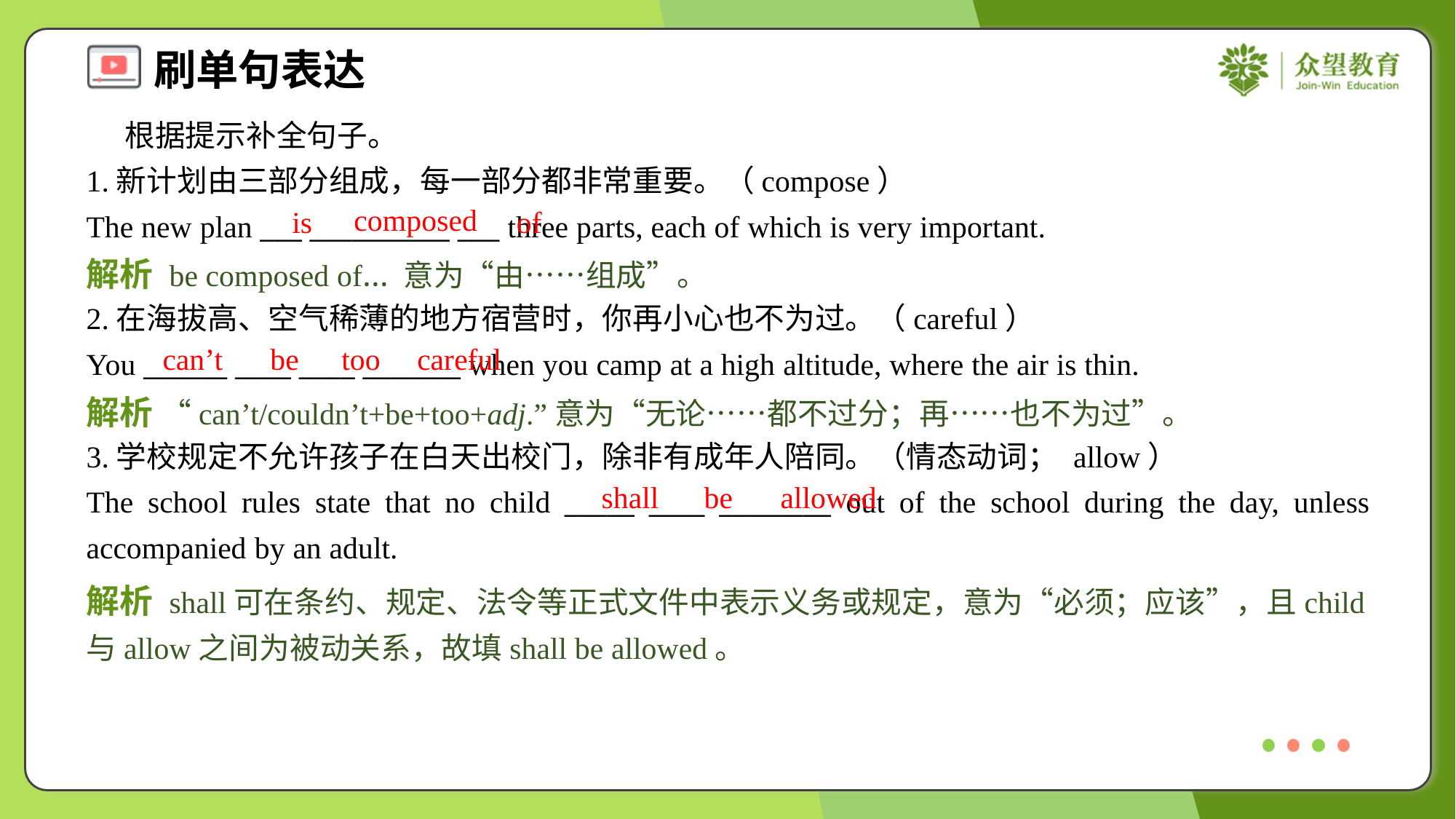

根据提示补全句子。
1.新计划由三部分组成，每一部分都非常重要。（compose）
The new plan ___ __________ ___ three parts, each of which is very important.
composed
is
of
解析 be composed of… 意为“由……组成”。
2.在海拔高、空气稀薄的地方宿营时，你再小心也不为过。（careful）
You ______ ____ ____ _______ when you camp at a high altitude, where the air is thin.
can’t
be
too
careful
解析 “can’t/couldn’t+be+too+adj.”意为“无论……都不过分；再……也不为过”。
3.学校规定不允许孩子在白天出校门，除非有成年人陪同。（情态动词； allow）
The school rules state that no child _____ ____ ________ out of the school during the day, unless accompanied by an adult.
shall
be
allowed
解析 shall可在条约、规定、法令等正式文件中表示义务或规定，意为“必须；应该”，且child与allow之间为被动关系，故填shall be allowed。